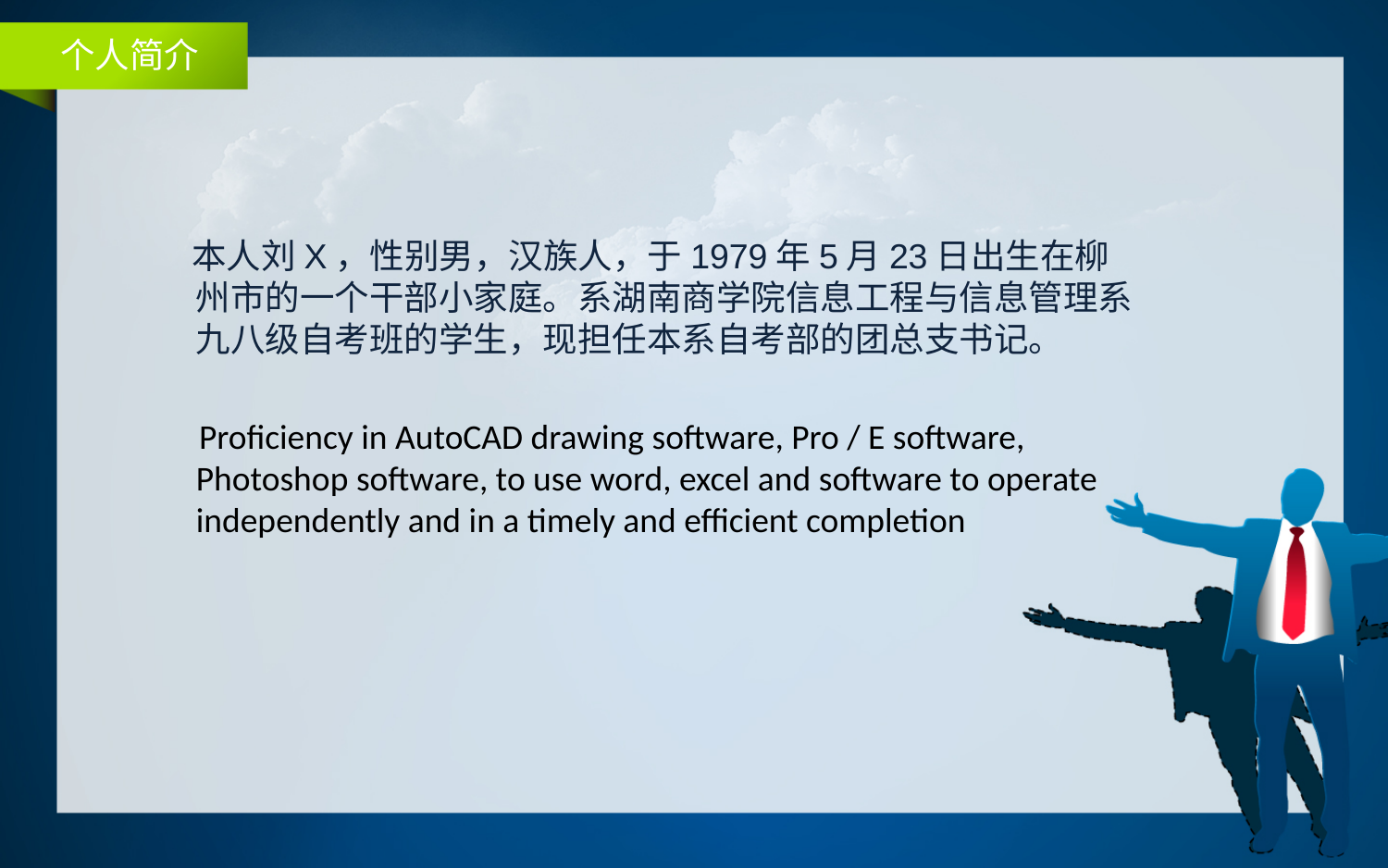

个人简介

     本人刘X，性别男，汉族人，于1979年5月23日出生在柳州市的一个干部小家庭。系湖南商学院信息工程与信息管理系九八级自考班的学生，现担任本系自考部的团总支书记。

       Proficiency in AutoCAD drawing software, Pro / E software, Photoshop software, to use word, excel and software to operate independently and in a timely and efficient completion